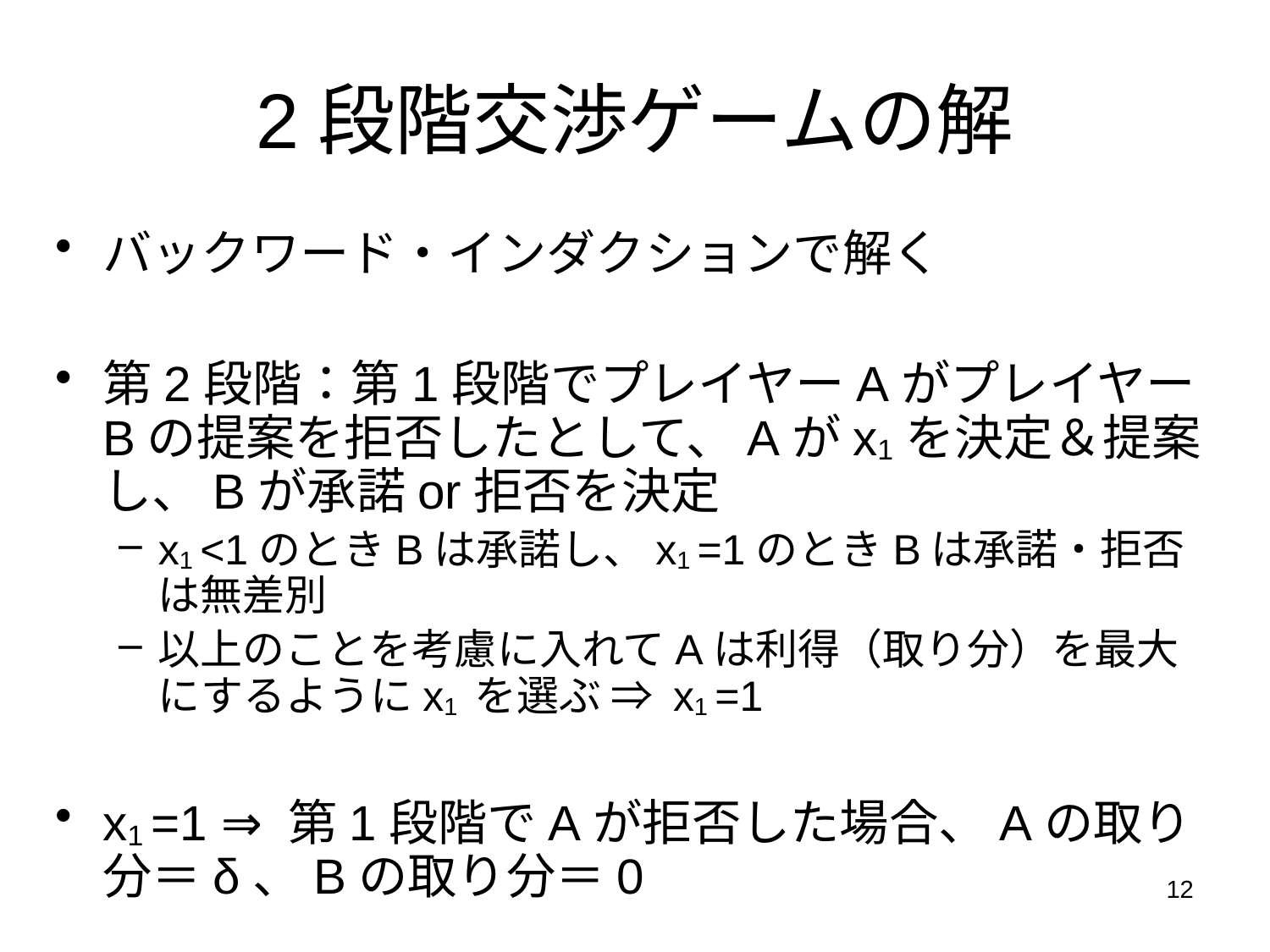

# 2段階交渉ゲームの解
バックワード・インダクションで解く

第2段階：第1段階でプレイヤーAがプレイヤーBの提案を拒否したとして、Aがx1を決定＆提案し、Bが承諾or拒否を決定
x1 <1のときBは承諾し、x1 =1のときBは承諾・拒否は無差別
以上のことを考慮に入れてAは利得（取り分）を最大にするようにx1 を選ぶ ⇒ x1 =1

x1 =1 ⇒ 第1段階でAが拒否した場合、Aの取り分＝δ、Bの取り分＝0
12